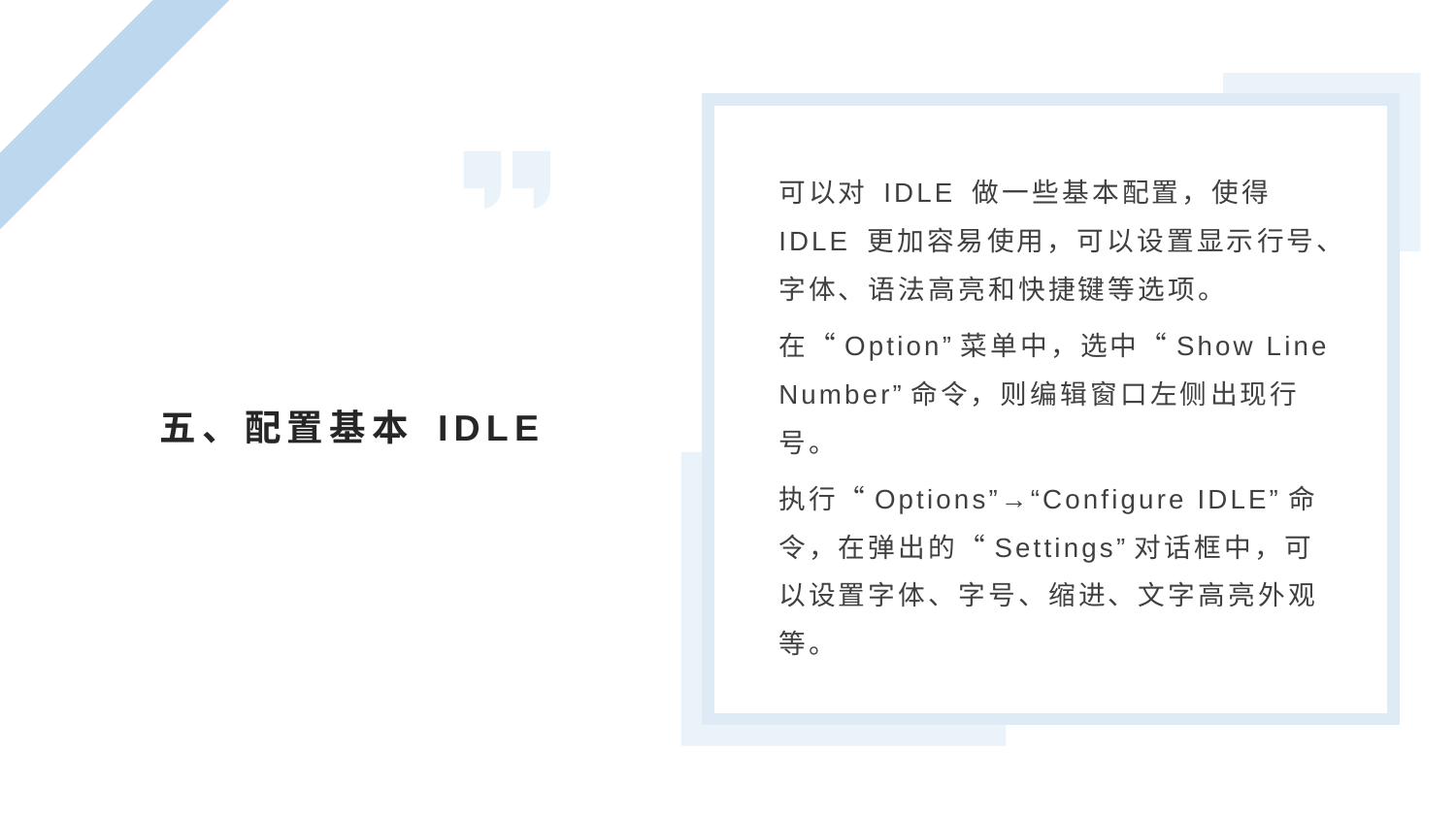

可以对 IDLE 做一些基本配置，使得 IDLE 更加容易使用，可以设置显示行号、字体、语法高亮和快捷键等选项。
在“Option”菜单中，选中“Show Line Number”命令，则编辑窗口左侧出现行号。
执行“Options”→“Configure IDLE”命令，在弹出的“Settings”对话框中，可以设置字体、字号、缩进、文字高亮外观等。

五、配置基本 IDLE